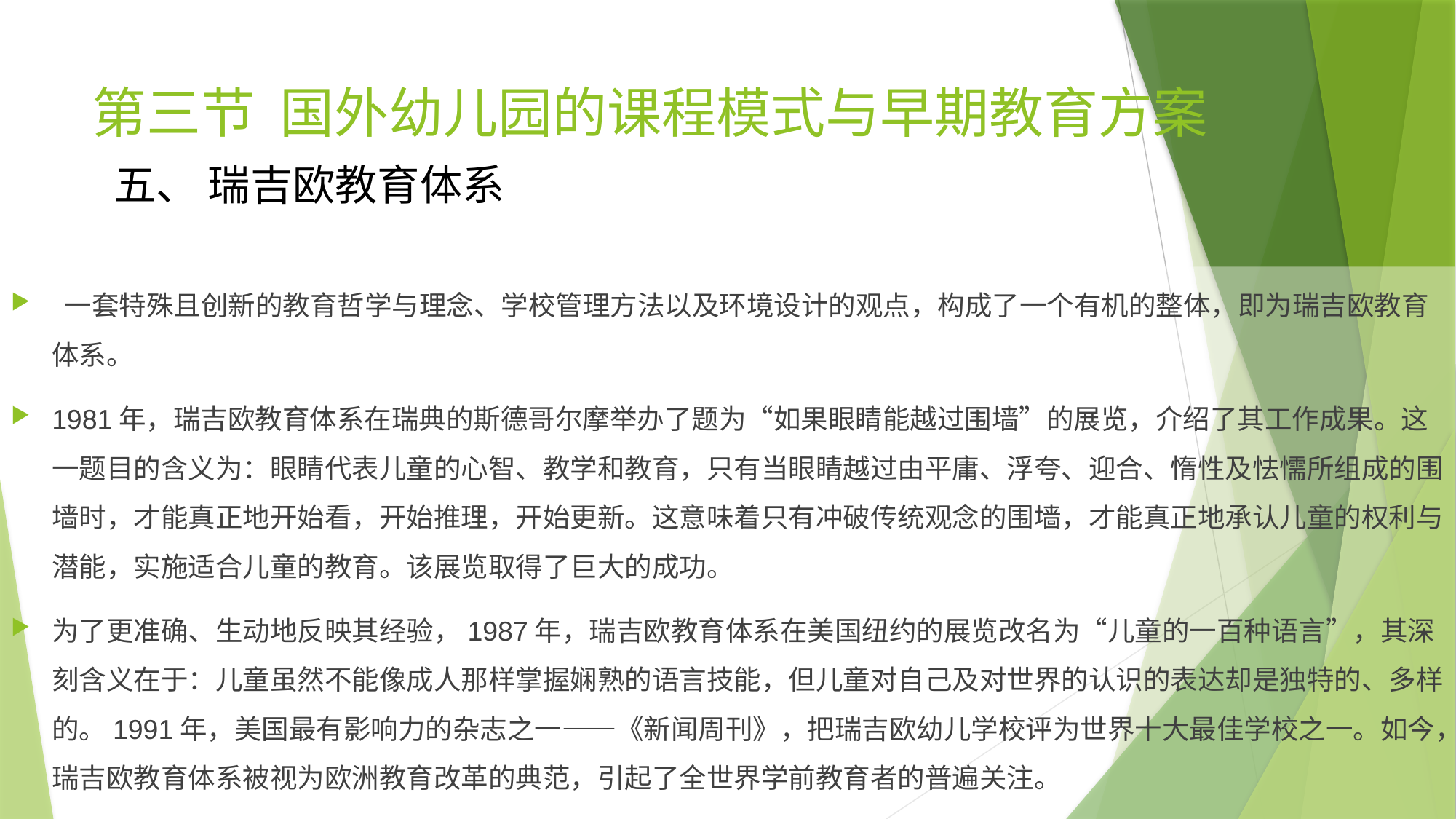

# 第三节  国外幼儿园的课程模式与早期教育方案
五、 瑞吉欧教育体系
 一套特殊且创新的教育哲学与理念、学校管理方法以及环境设计的观点，构成了一个有机的整体，即为瑞吉欧教育体系。
1981年，瑞吉欧教育体系在瑞典的斯德哥尔摩举办了题为“如果眼睛能越过围墙”的展览，介绍了其工作成果。这一题目的含义为：眼睛代表儿童的心智、教学和教育，只有当眼睛越过由平庸、浮夸、迎合、惰性及怯懦所组成的围墙时，才能真正地开始看，开始推理，开始更新。这意味着只有冲破传统观念的围墙，才能真正地承认儿童的权利与潜能，实施适合儿童的教育。该展览取得了巨大的成功。
为了更准确、生动地反映其经验，1987年，瑞吉欧教育体系在美国纽约的展览改名为“儿童的一百种语言”，其深刻含义在于：儿童虽然不能像成人那样掌握娴熟的语言技能，但儿童对自己及对世界的认识的表达却是独特的、多样的。1991年，美国最有影响力的杂志之一——《新闻周刊》，把瑞吉欧幼儿学校评为世界十大最佳学校之一。如今，瑞吉欧教育体系被视为欧洲教育改革的典范，引起了全世界学前教育者的普遍关注。